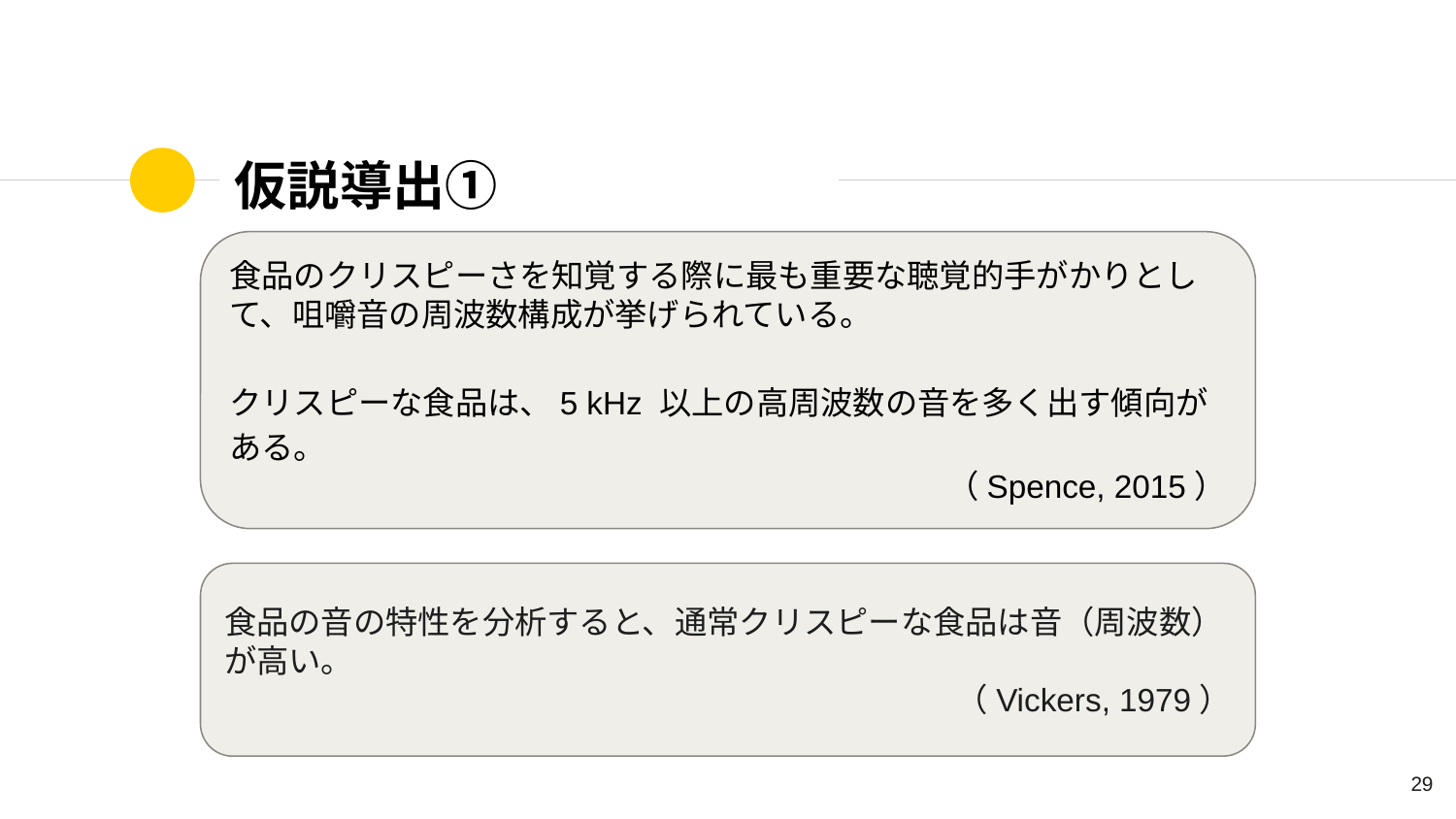

# 仮説導出①
食品のクリスピーさを知覚する際に最も重要な聴覚的手がかりとして、咀嚼音の周波数構成が挙げられている。

クリスピーな食品は、5 kHz 以上の高周波数の音を多く出す傾向がある。
（Spence, 2015）
食品の音の特性を分析すると、通常クリスピーな食品は音（周波数）が高い。
（Vickers, 1979）
29